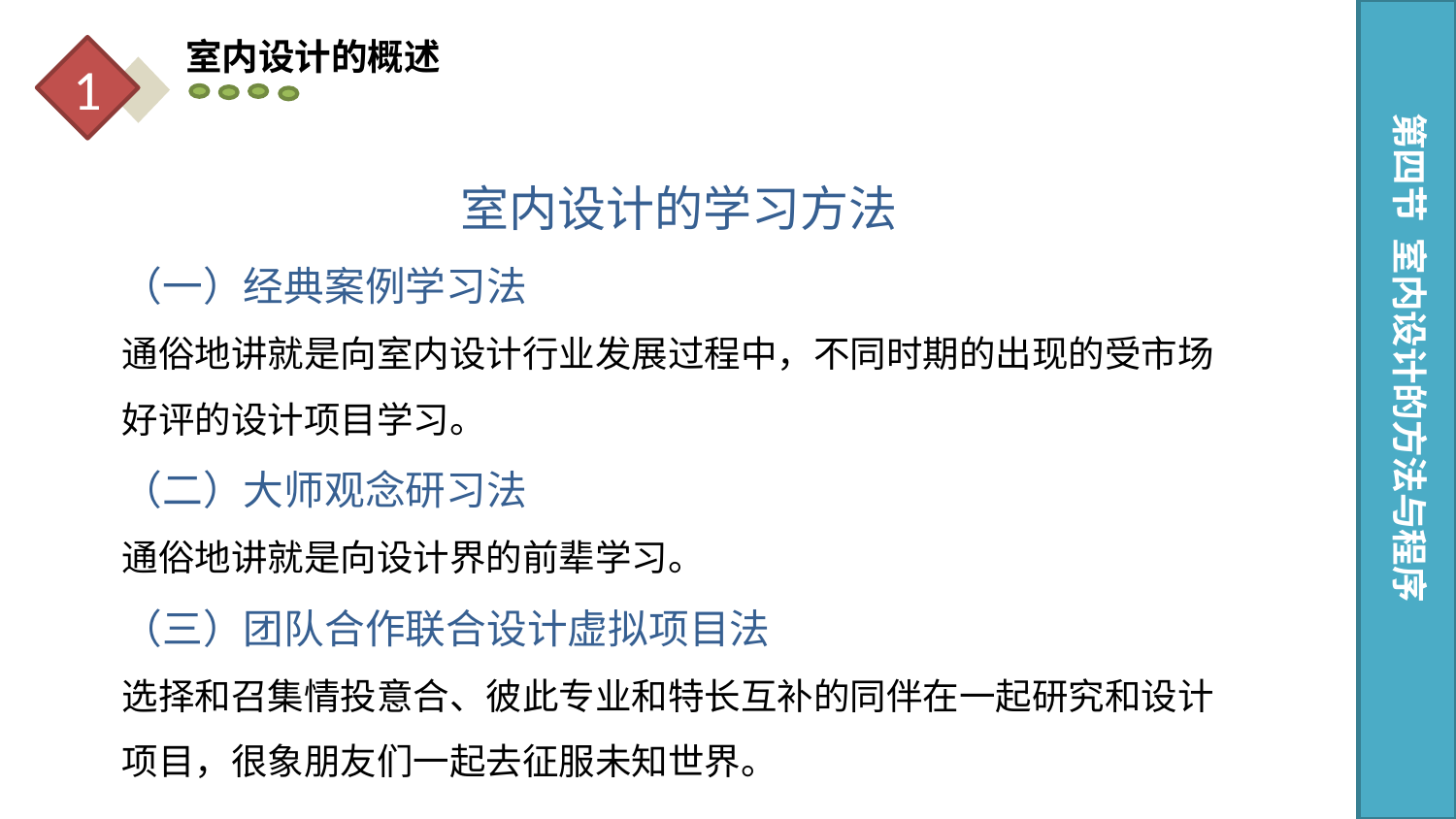

室内设计的概述
1

第四节  室内设计的方法与程序
室内设计的学习方法
（一）经典案例学习法
通俗地讲就是向室内设计行业发展过程中，不同时期的出现的受市场好评的设计项目学习。
（二）大师观念研习法
通俗地讲就是向设计界的前辈学习。
（三）团队合作联合设计虚拟项目法
选择和召集情投意合、彼此专业和特长互补的同伴在一起研究和设计项目，很象朋友们一起去征服未知世界。